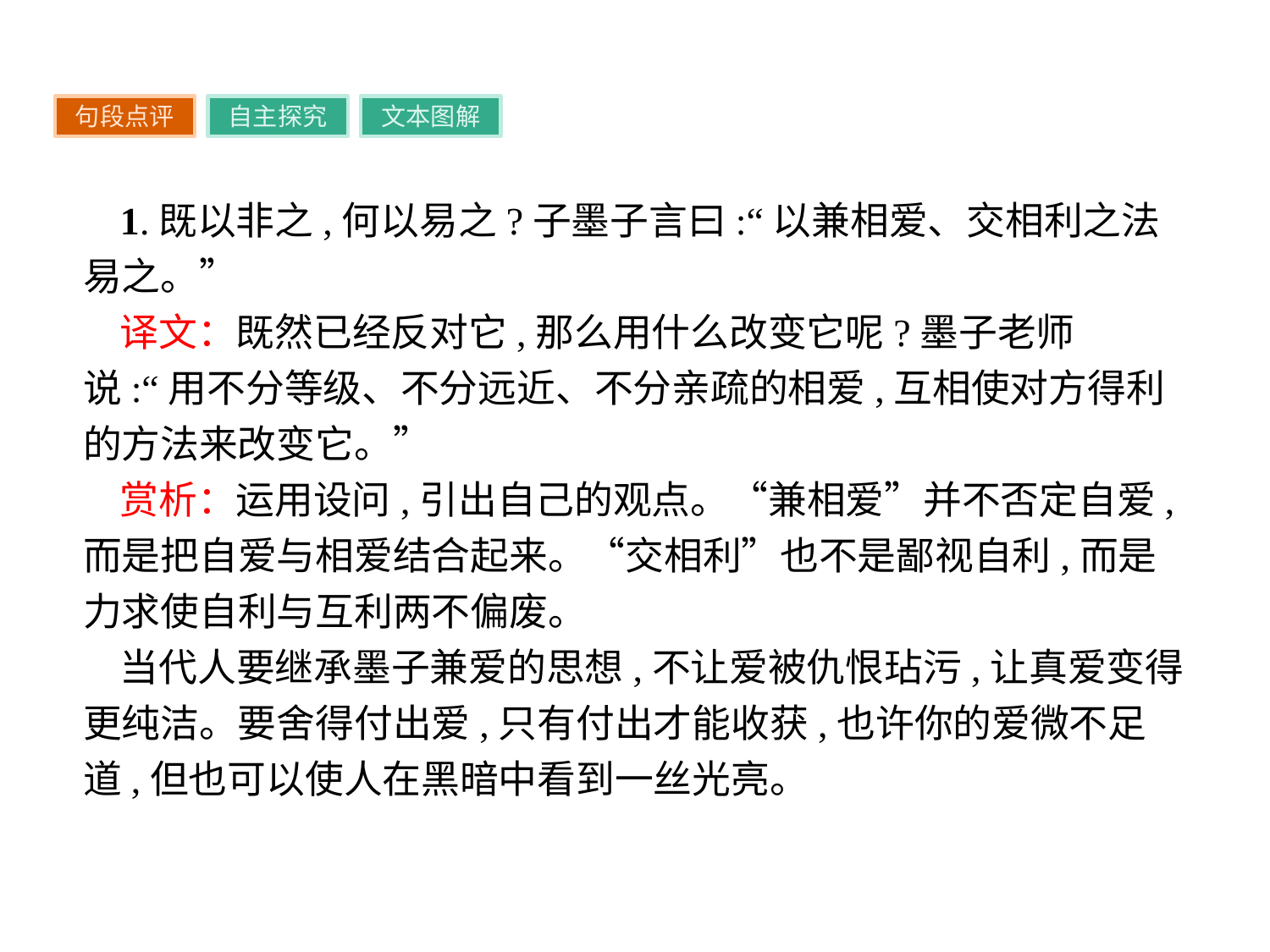

句段点评
自主探究
文本图解
1.既以非之,何以易之?子墨子言曰:“以兼相爱、交相利之法易之。”
译文：既然已经反对它,那么用什么改变它呢?墨子老师说:“用不分等级、不分远近、不分亲疏的相爱,互相使对方得利的方法来改变它。”
赏析：运用设问,引出自己的观点。“兼相爱”并不否定自爱,而是把自爱与相爱结合起来。“交相利”也不是鄙视自利,而是力求使自利与互利两不偏废。
当代人要继承墨子兼爱的思想,不让爱被仇恨玷污,让真爱变得更纯洁。要舍得付出爱,只有付出才能收获,也许你的爱微不足道,但也可以使人在黑暗中看到一丝光亮。